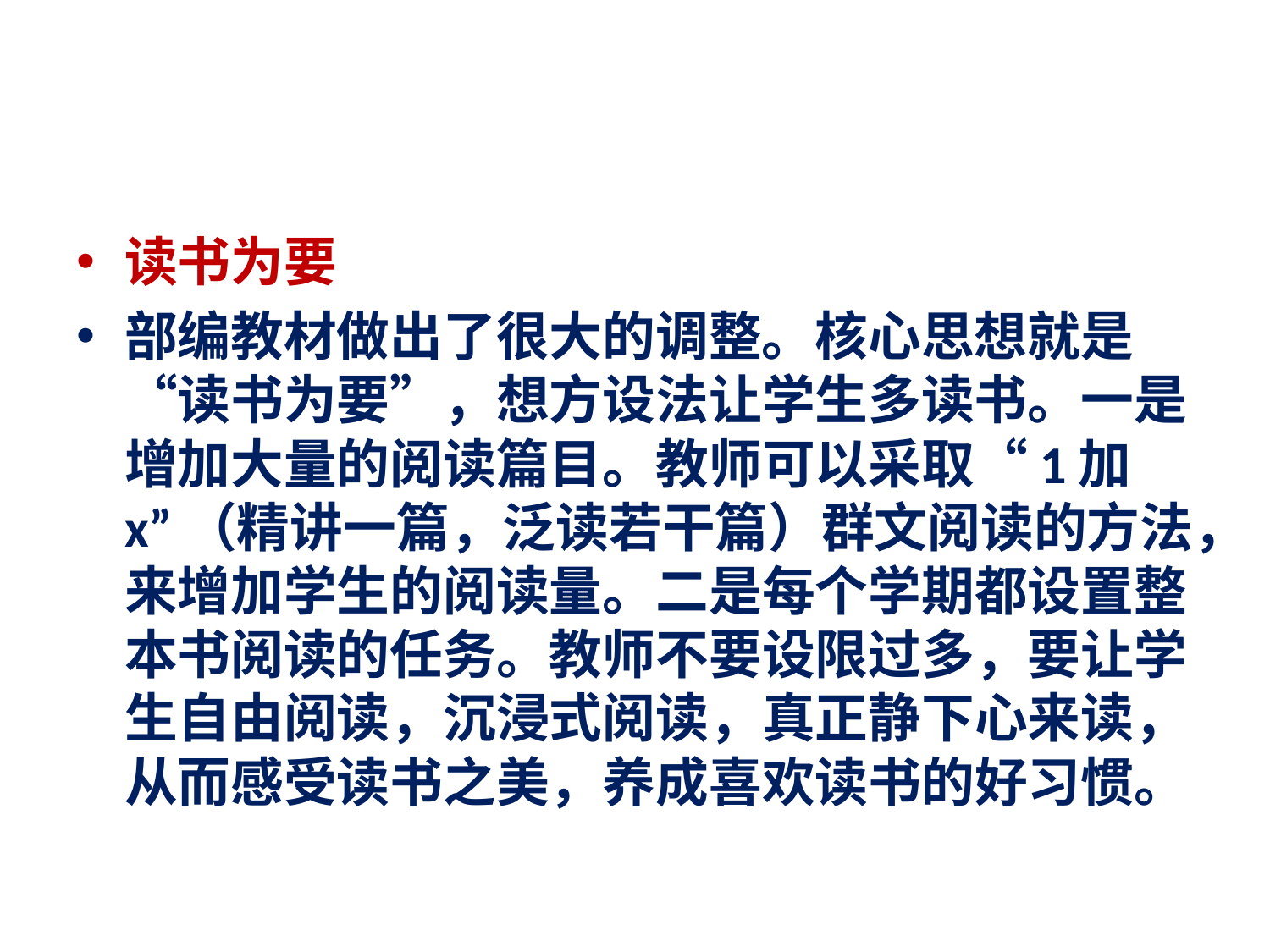

#
读书为要
部编教材做出了很大的调整。核心思想就是“读书为要”，想方设法让学生多读书。一是增加大量的阅读篇目。教师可以采取“1加x”（精讲一篇，泛读若干篇）群文阅读的方法，来增加学生的阅读量。二是每个学期都设置整本书阅读的任务。教师不要设限过多，要让学生自由阅读，沉浸式阅读，真正静下心来读，从而感受读书之美，养成喜欢读书的好习惯。